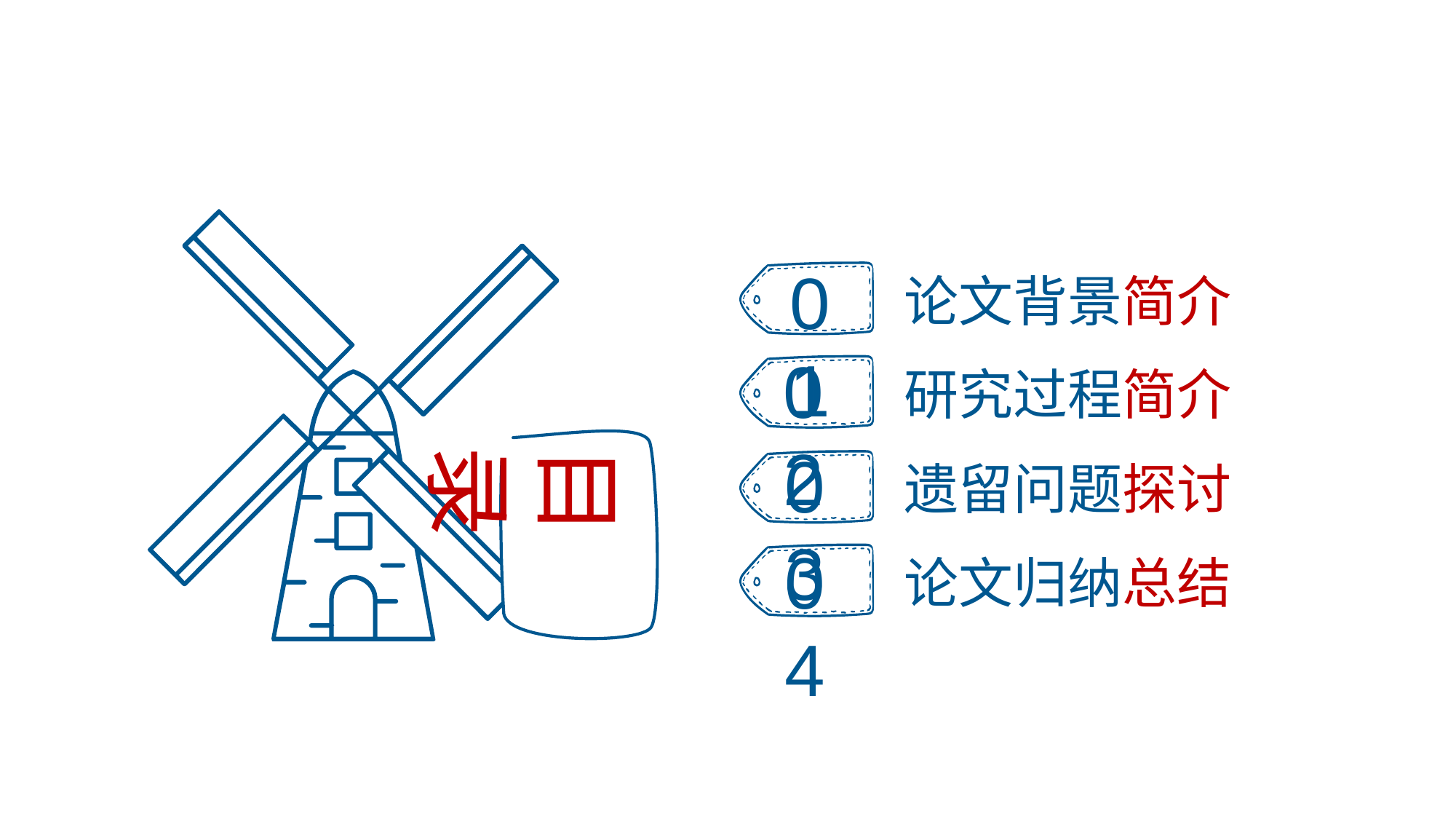

01

论文背景简介
02

研究过程简介

目录
03

遗留问题探讨
04

论文归纳总结